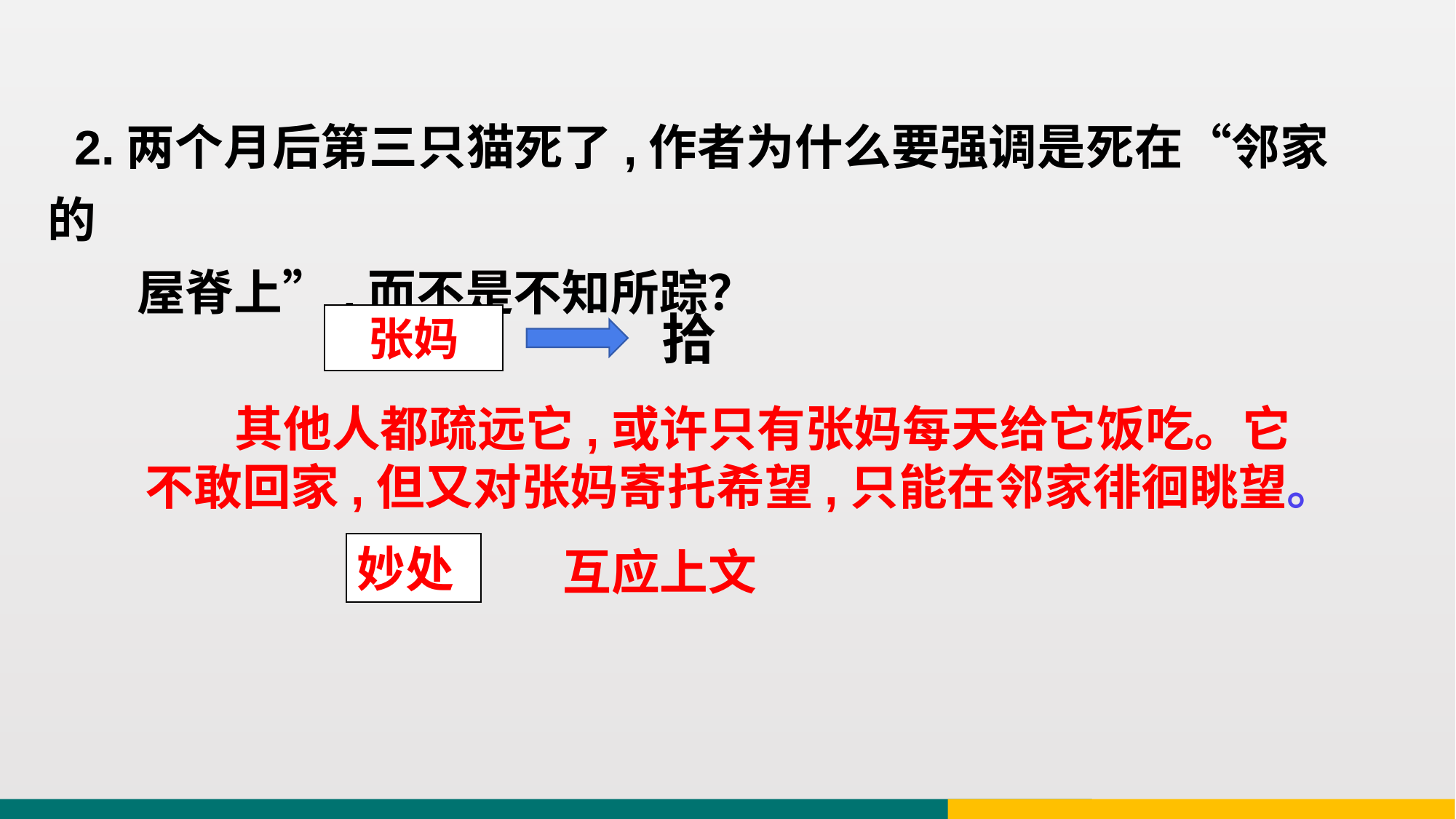

2.两个月后第三只猫死了,作者为什么要强调是死在“邻家的
       屋脊上”,而不是不知所踪？
拾
张妈

       其他人都疏远它,或许只有张妈每天给它饭吃。它不敢回家,但又对张妈寄托希望,只能在邻家徘徊眺望。
互应上文
妙处